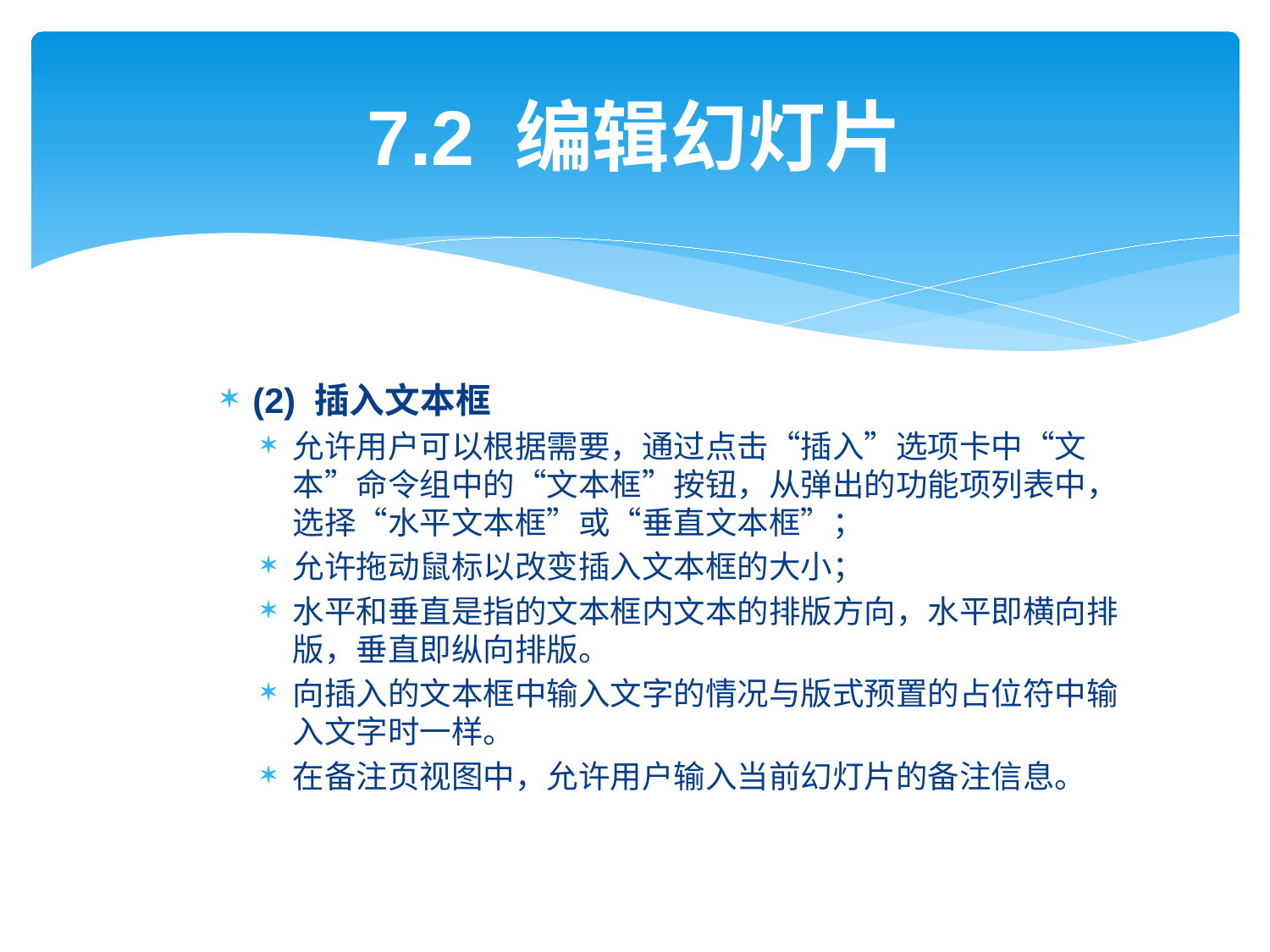

# 7.2 编辑幻灯片
(2) 插入文本框
允许用户可以根据需要，通过点击“插入”选项卡中“文本”命令组中的“文本框”按钮，从弹出的功能项列表中，选择“水平文本框”或“垂直文本框”；
允许拖动鼠标以改变插入文本框的大小；
水平和垂直是指的文本框内文本的排版方向，水平即横向排版，垂直即纵向排版。
向插入的文本框中输入文字的情况与版式预置的占位符中输入文字时一样。
在备注页视图中，允许用户输入当前幻灯片的备注信息。